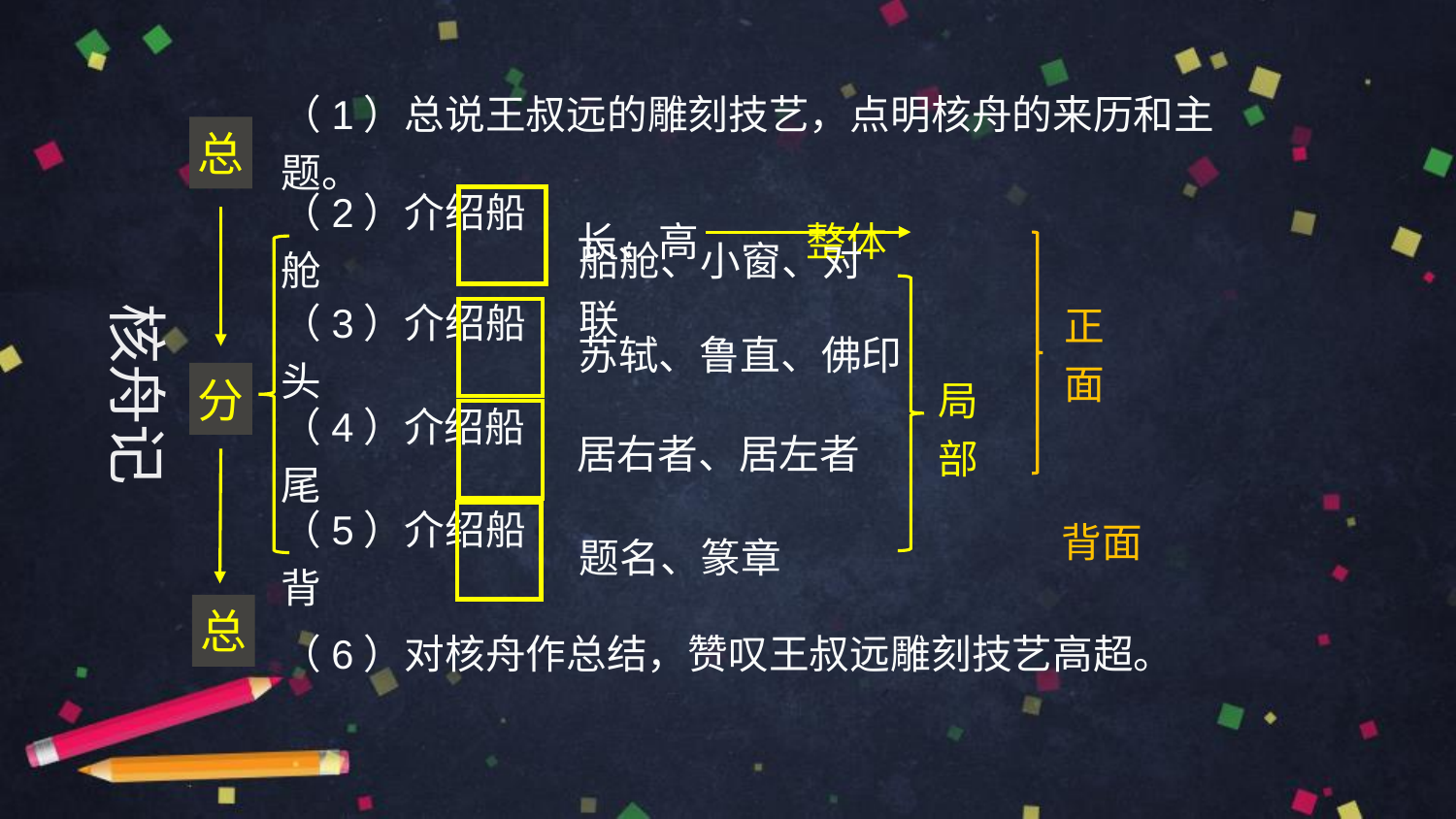

（1）总说王叔远的雕刻技艺，点明核舟的来历和主题。
总
分
总

船舱、小窗、对联
（2）介绍船舱
长、高            整体

局部

正面

核舟记

苏轼、鲁直、佛印
（3）介绍船头

居右者、居左者
（4）介绍船尾

题名、篆章
背面
（5）介绍船背
（6）对核舟作总结，赞叹王叔远雕刻技艺高超。